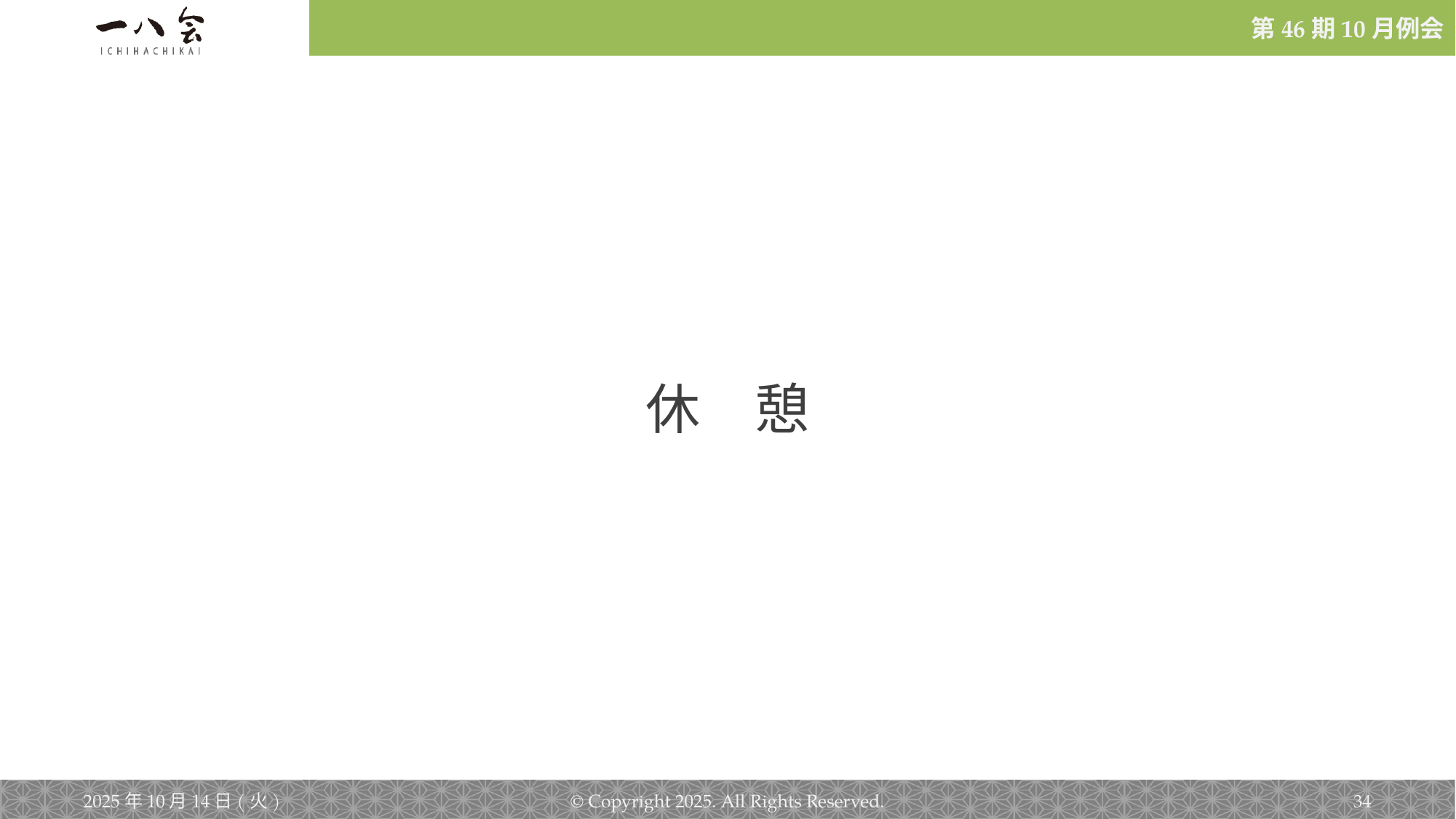

休　憩
2025年10月14日(火)
© Copyright 2025. All Rights Reserved.
34